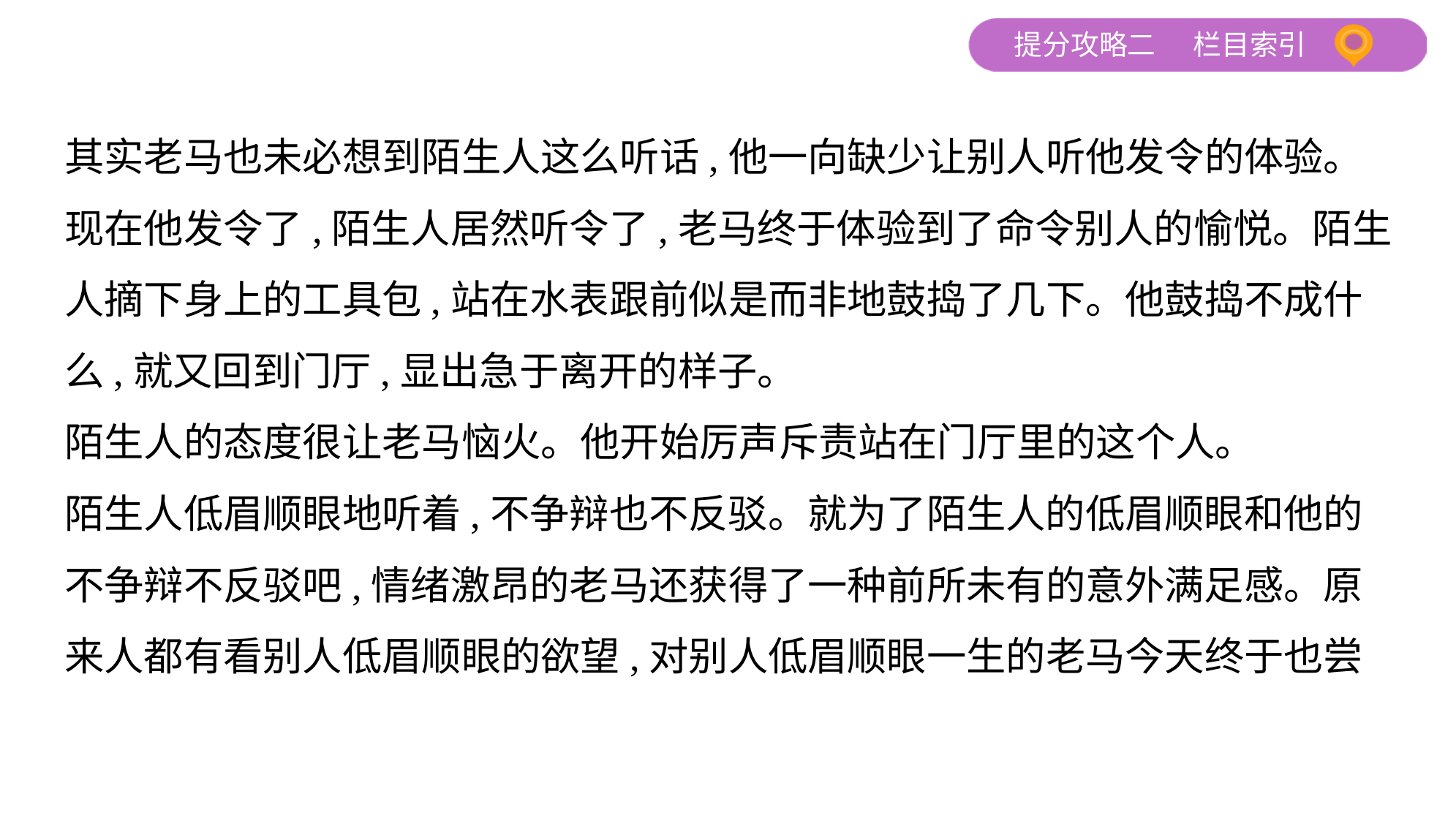

其实老马也未必想到陌生人这么听话,他一向缺少让别人听他发令的体验。
现在他发令了,陌生人居然听令了,老马终于体验到了命令别人的愉悦。陌生
人摘下身上的工具包,站在水表跟前似是而非地鼓捣了几下。他鼓捣不成什
么,就又回到门厅,显出急于离开的样子。
陌生人的态度很让老马恼火。他开始厉声斥责站在门厅里的这个人。
陌生人低眉顺眼地听着,不争辩也不反驳。就为了陌生人的低眉顺眼和他的
不争辩不反驳吧,情绪激昂的老马还获得了一种前所未有的意外满足感。原
来人都有看别人低眉顺眼的欲望,对别人低眉顺眼一生的老马今天终于也尝